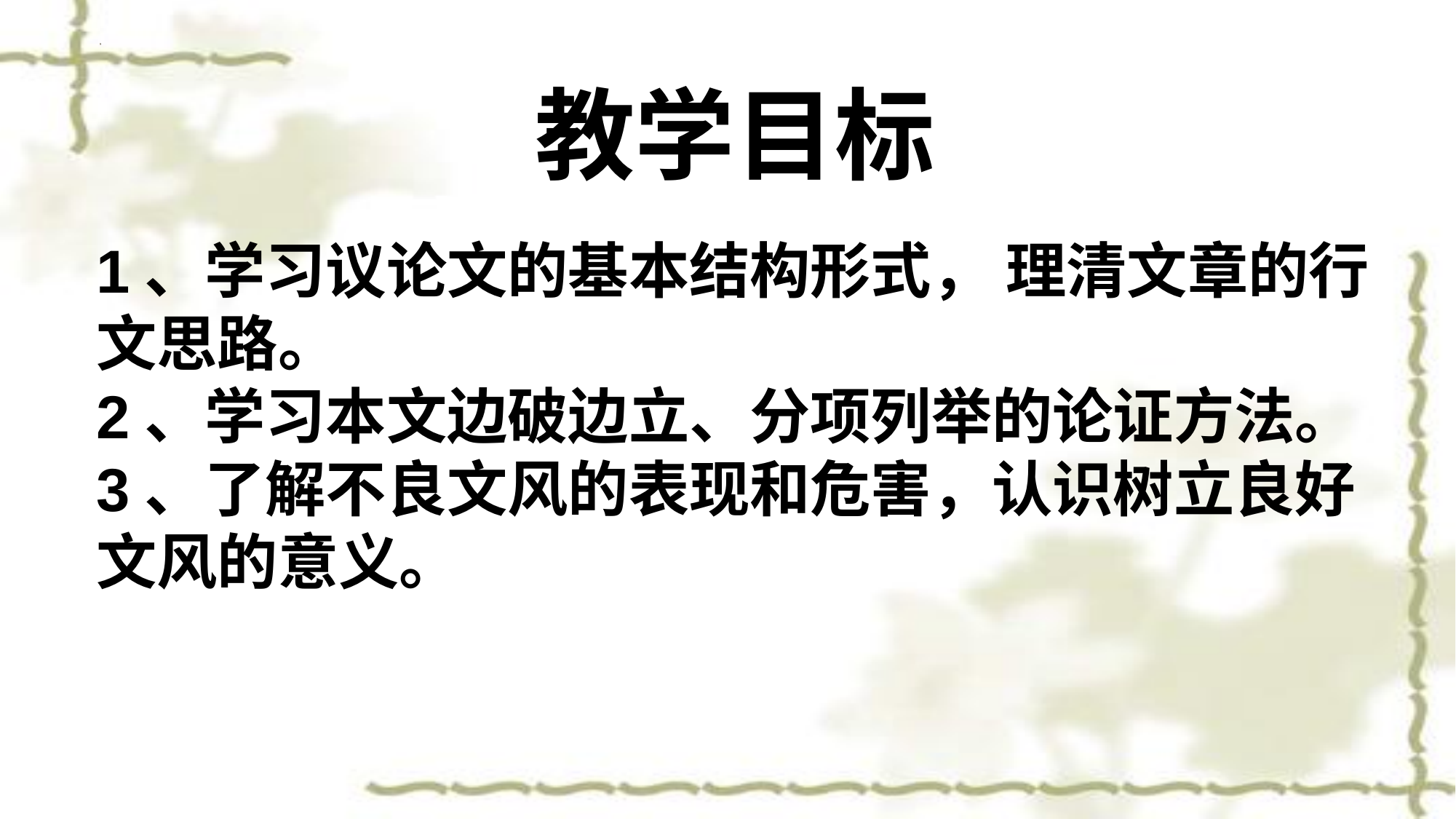

教学目标
1、学习议论文的基本结构形式， 理清文章的行文思路。
2、学习本文边破边立、分项列举的论证方法。
3、了解不良文风的表现和危害，认识树立良好文风的意义。